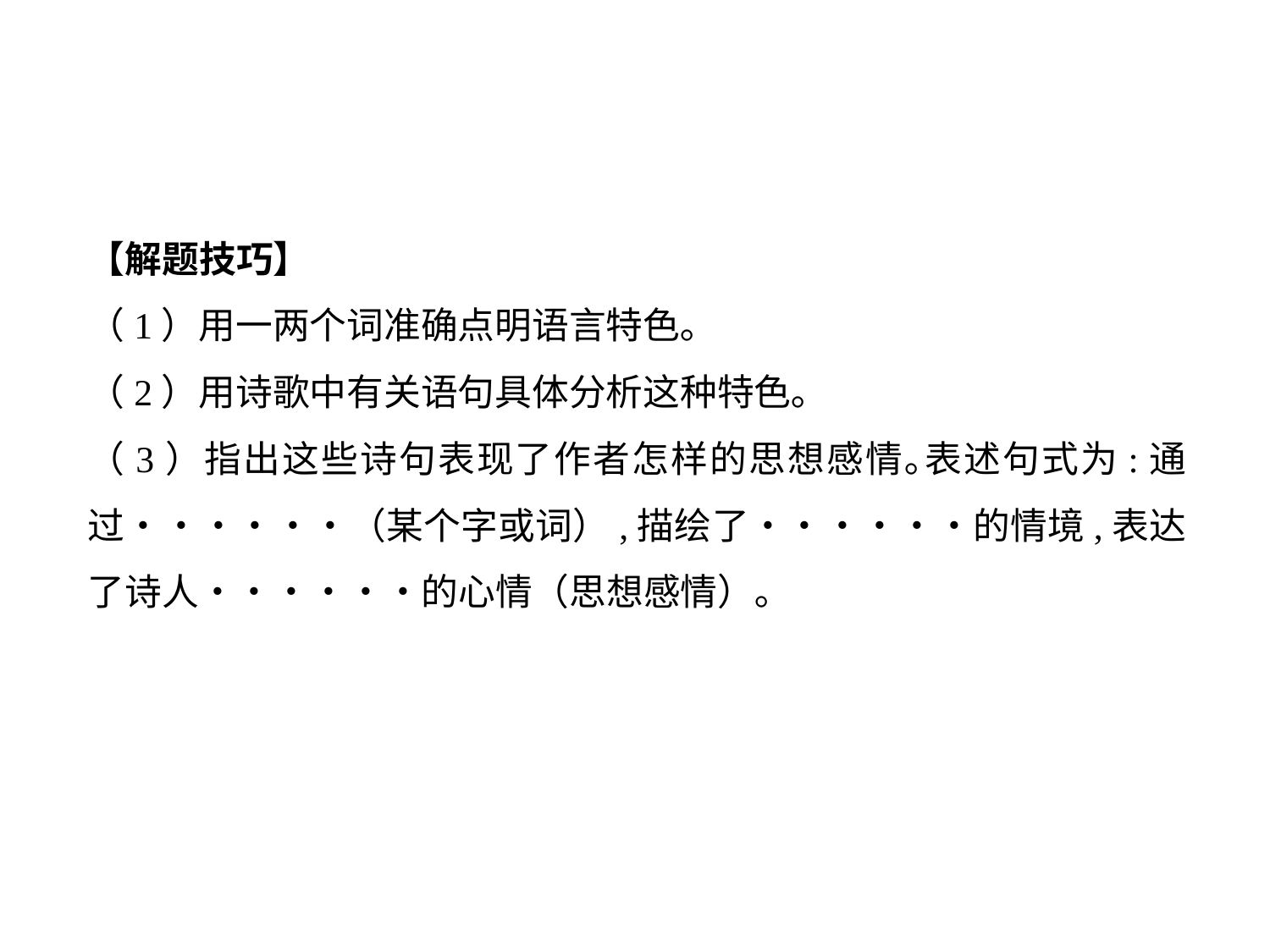

【解题技巧】
（1）用一两个词准确点明语言特色｡
（2）用诗歌中有关语句具体分析这种特色｡
（3）指出这些诗句表现了作者怎样的思想感情｡表述句式为:通过••••••（某个字或词）,描绘了••••••的情境,表达了诗人••••••的心情（思想感情）｡